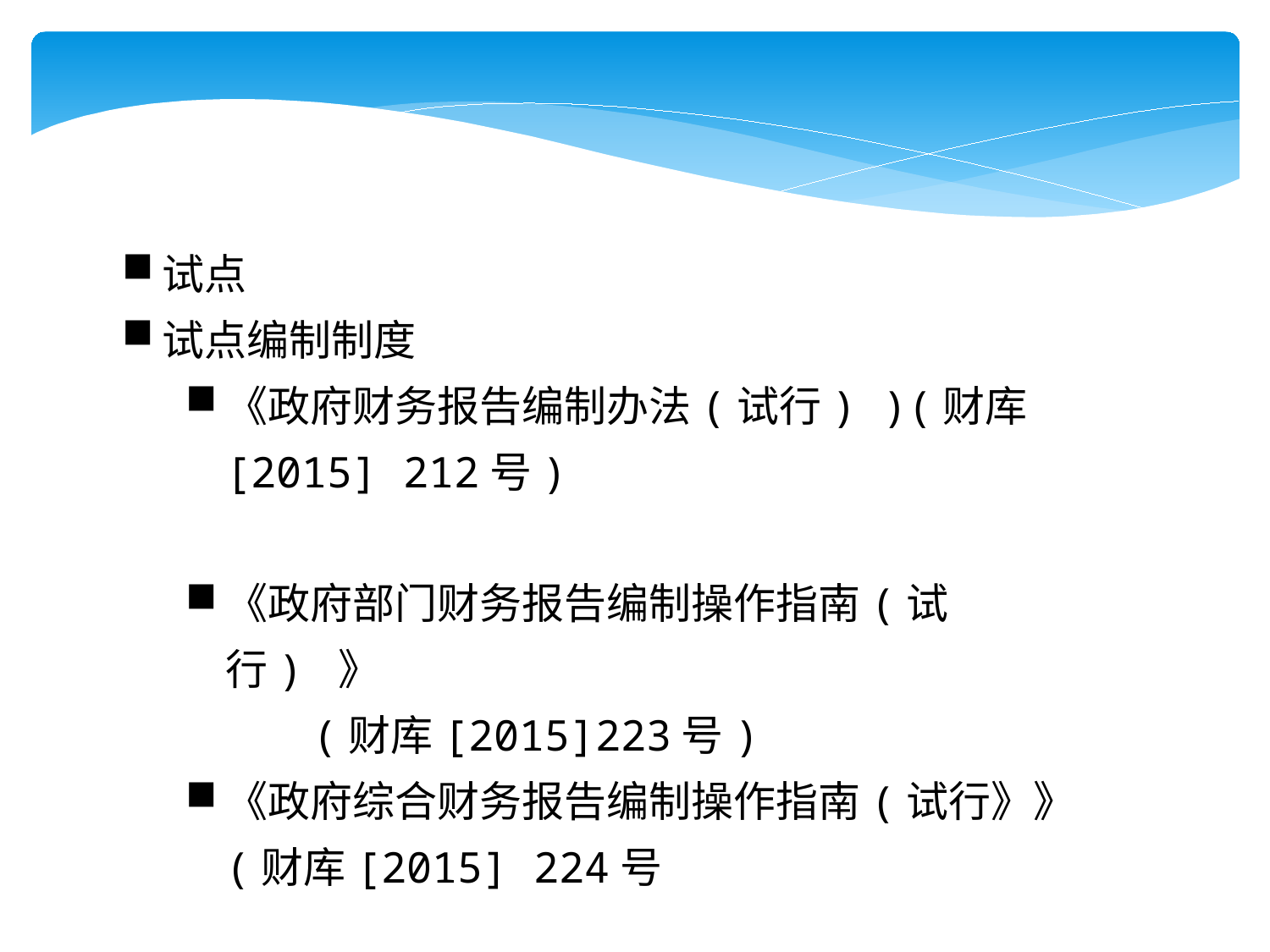

试点
试点编制制度
《政府财务报告编制办法(试行) )(财库 [2015] 212号)
《政府部门财务报告编制操作指南(试行) 》
(财库[2015]223号)
《政府综合财务报告编制操作指南(试行》》(财库[2015] 224号